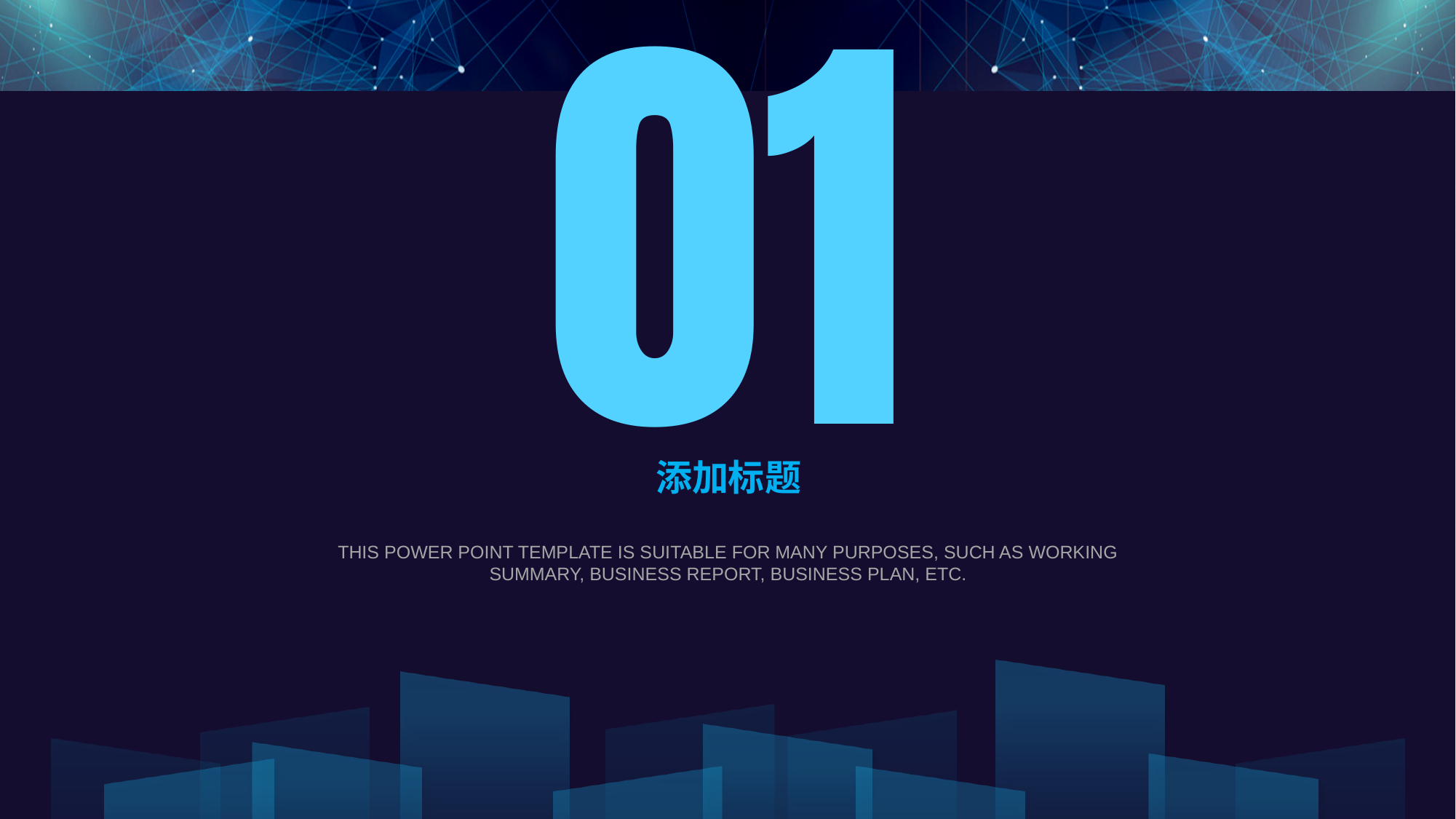

01

添加标题
THIS POWER POINT TEMPLATE IS SUITABLE FOR MANY PURPOSES, SUCH AS WORKING SUMMARY, BUSINESS REPORT, BUSINESS PLAN, ETC.